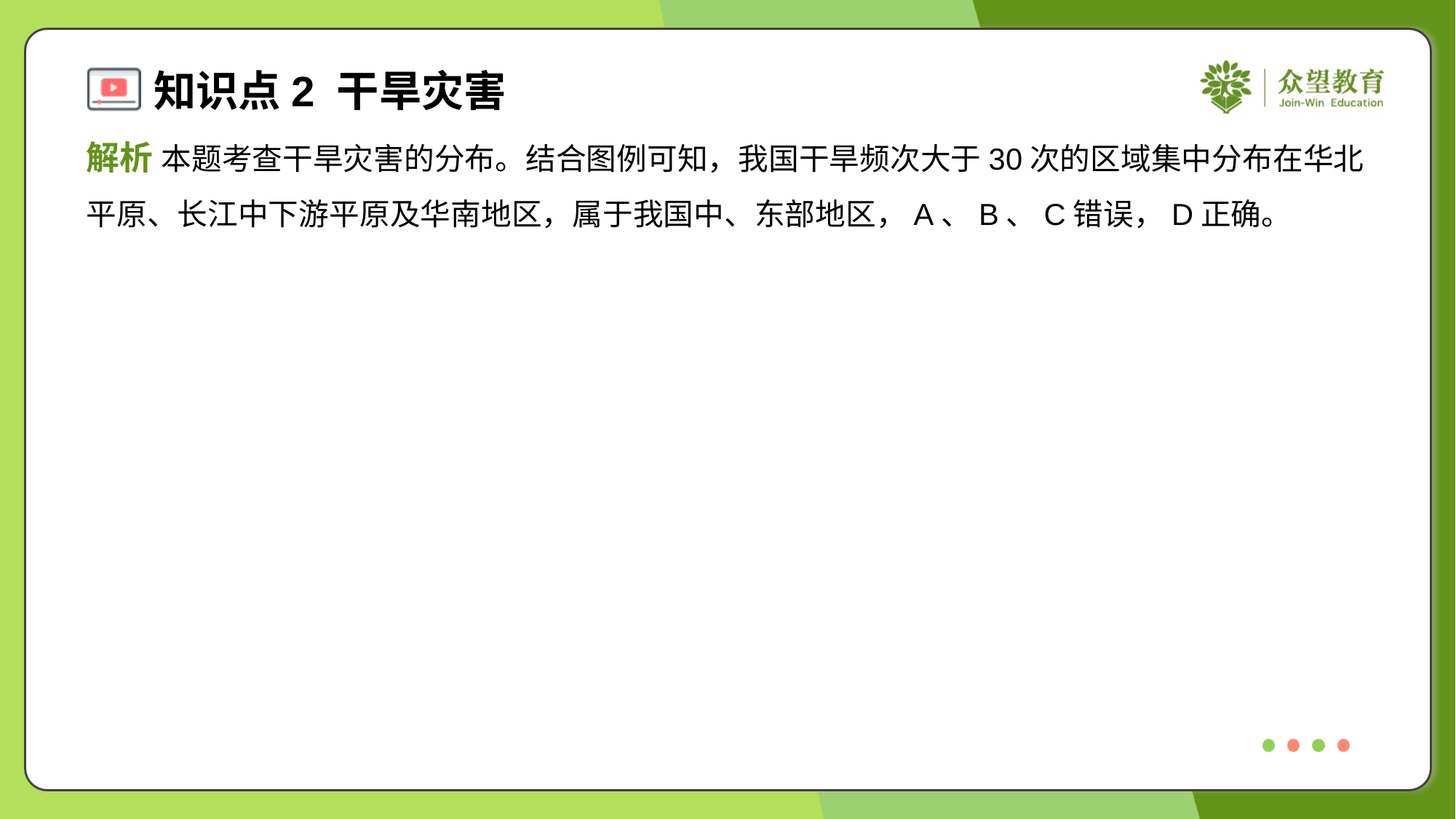

解析 本题考查干旱灾害的分布。结合图例可知，我国干旱频次大于30次的区域集中分布在华北
平原、长江中下游平原及华南地区，属于我国中、东部地区，A、B、C错误，D正确。